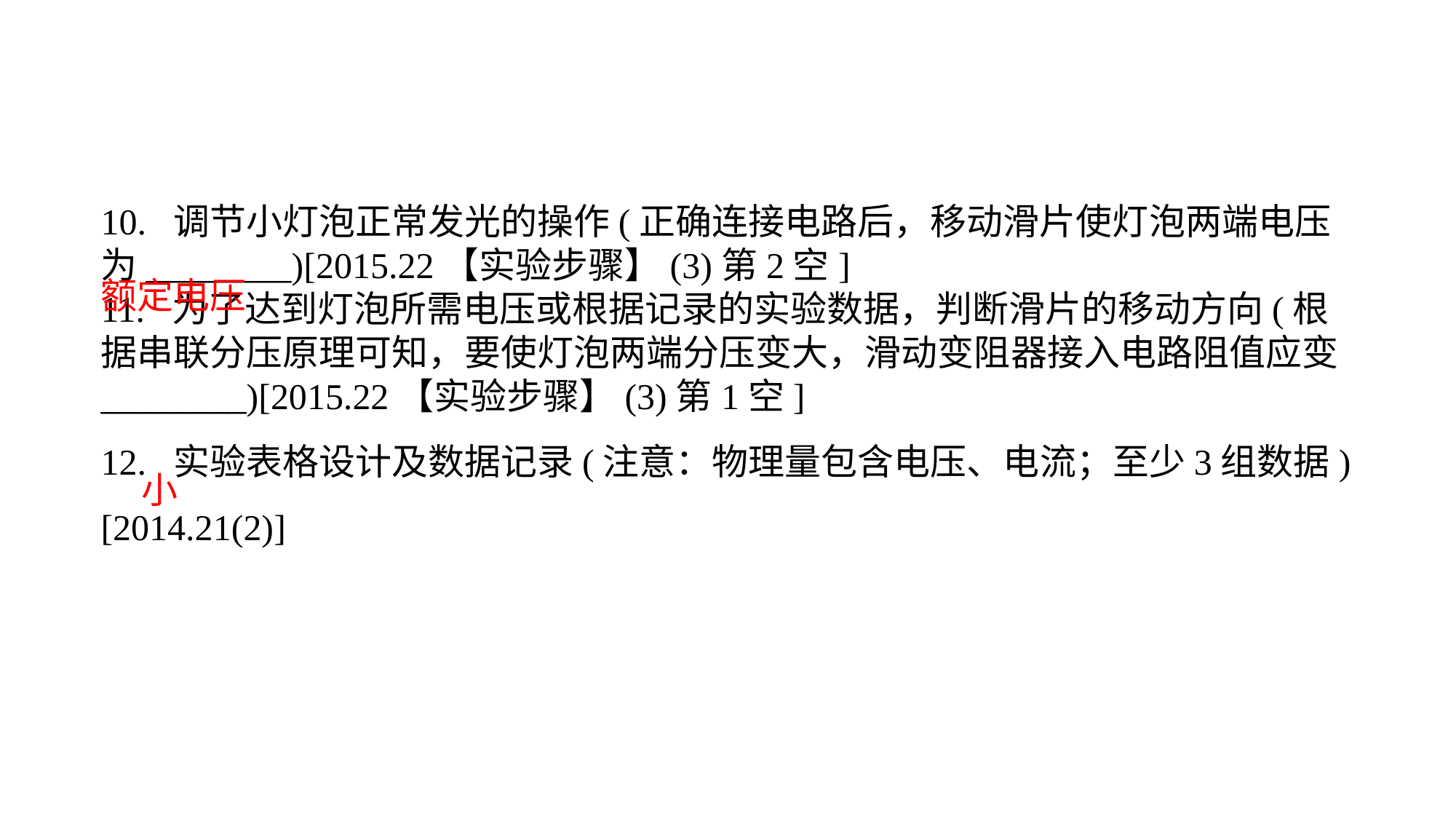

10.  调节小灯泡正常发光的操作(正确连接电路后，移动滑片使灯泡两端电压为________)[2015.22【实验步骤】(3)第2空]11.  为了达到灯泡所需电压或根据记录的实验数据，判断滑片的移动方向(根据串联分压原理可知，要使灯泡两端分压变大，滑动变阻器接入电路阻值应变________)[2015.22【实验步骤】(3)第1空]12.  实验表格设计及数据记录(注意：物理量包含电压、电流；至少3组数据)[2014.21(2)]
额定电压
小